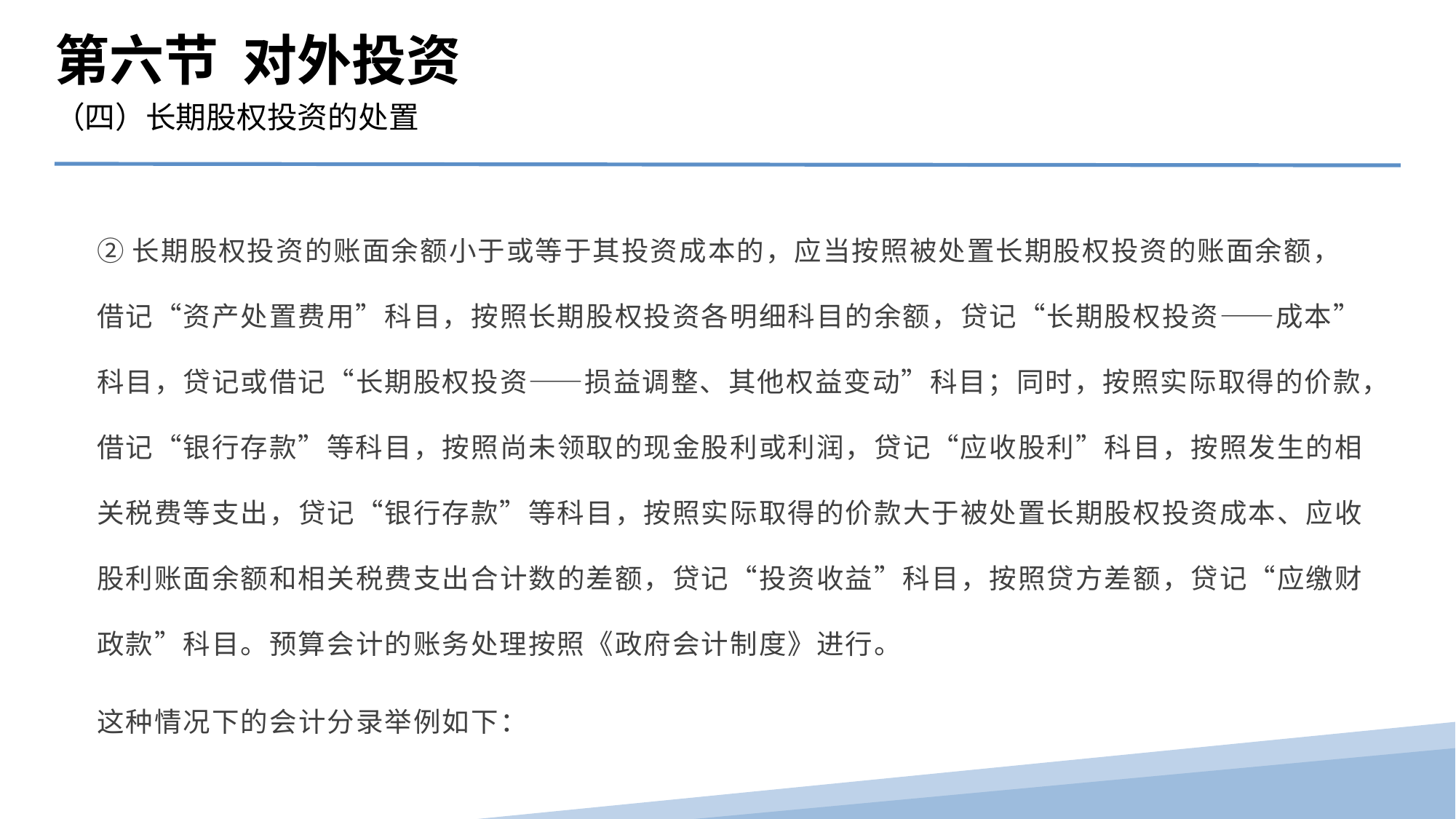

第六节  对外投资
（四）长期股权投资的处置
②长期股权投资的账面余额小于或等于其投资成本的，应当按照被处置长期股权投资的账面余额，借记“资产处置费用”科目，按照长期股权投资各明细科目的余额，贷记“长期股权投资——成本”科目，贷记或借记“长期股权投资——损益调整、其他权益变动”科目；同时，按照实际取得的价款，借记“银行存款”等科目，按照尚未领取的现金股利或利润，贷记“应收股利”科目，按照发生的相关税费等支出，贷记“银行存款”等科目，按照实际取得的价款大于被处置长期股权投资成本、应收股利账面余额和相关税费支出合计数的差额，贷记“投资收益”科目，按照贷方差额，贷记“应缴财政款”科目。预算会计的账务处理按照《政府会计制度》进行。
这种情况下的会计分录举例如下：